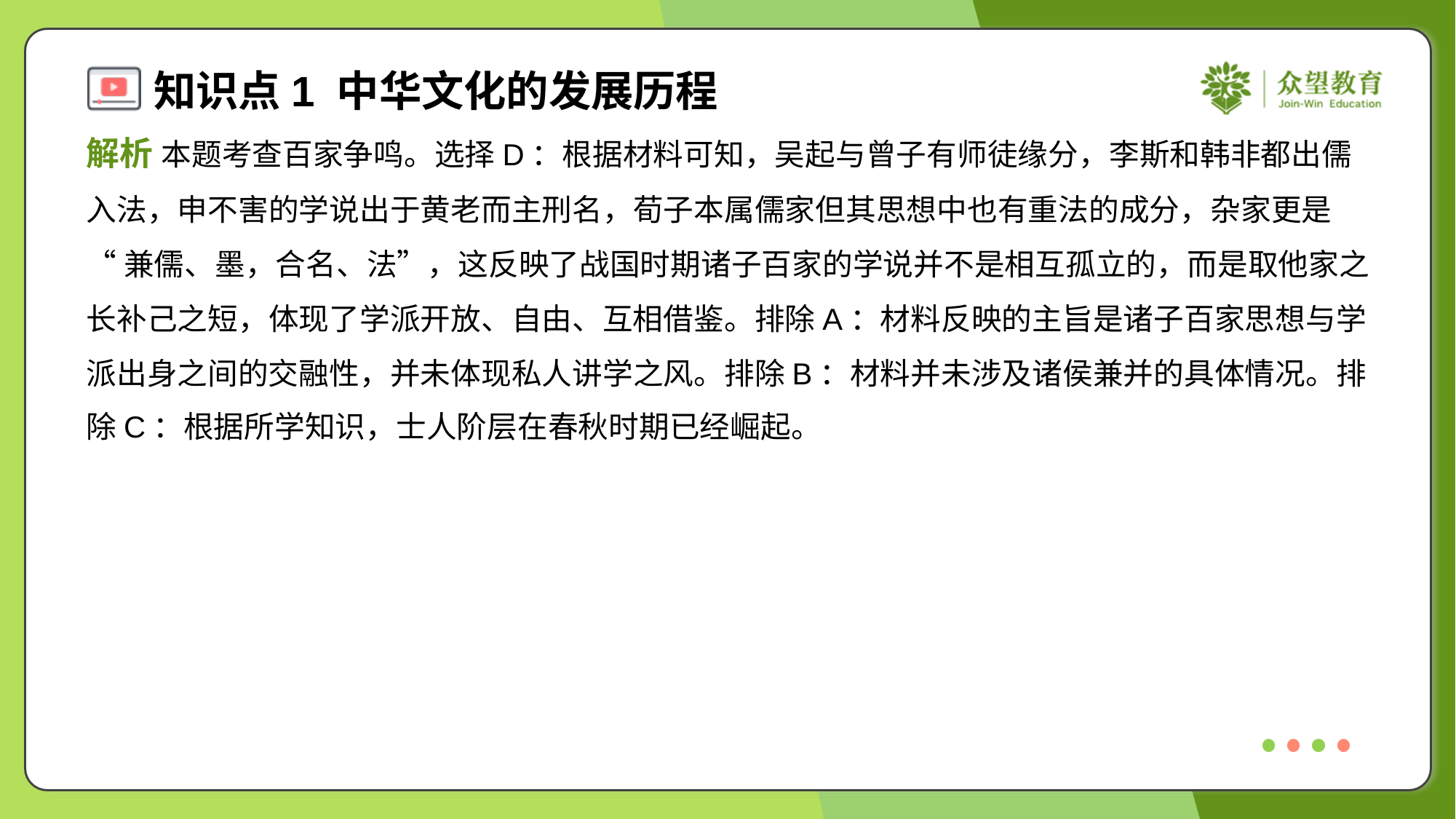

解析 本题考查百家争鸣。选择D：根据材料可知，吴起与曾子有师徒缘分，李斯和韩非都出儒
入法，申不害的学说出于黄老而主刑名，荀子本属儒家但其思想中也有重法的成分，杂家更是
“兼儒、墨，合名、法”，这反映了战国时期诸子百家的学说并不是相互孤立的，而是取他家之
长补己之短，体现了学派开放、自由、互相借鉴。排除A：材料反映的主旨是诸子百家思想与学
派出身之间的交融性，并未体现私人讲学之风。排除B：材料并未涉及诸侯兼并的具体情况。排
除C：根据所学知识，士人阶层在春秋时期已经崛起。